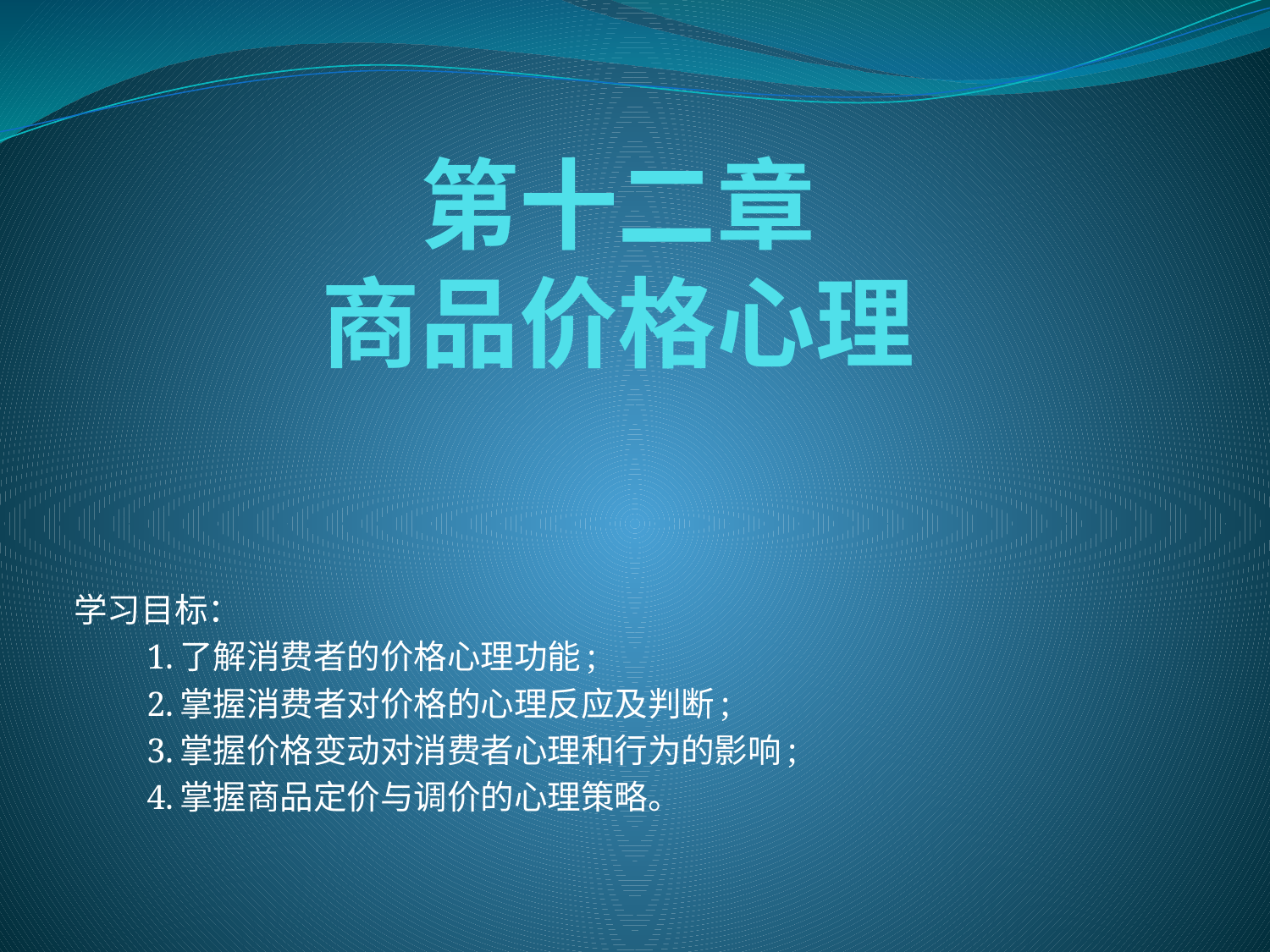

# 第十二章 商品价格心理
学习目标：
　　1.了解消费者的价格心理功能;
　　2.掌握消费者对价格的心理反应及判断;
　　3.掌握价格变动对消费者心理和行为的影响;
　　4.掌握商品定价与调价的心理策略。